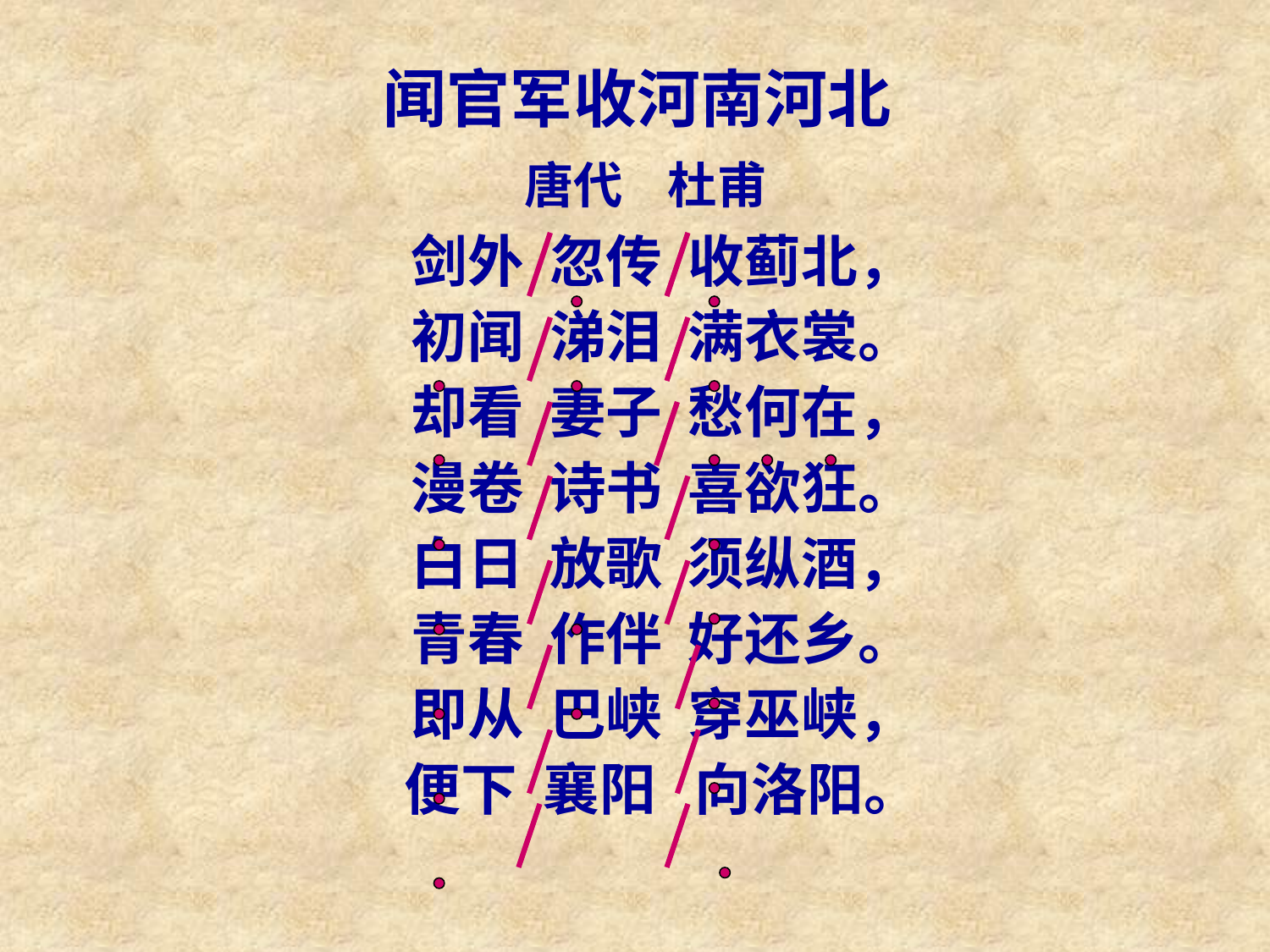

闻官军收河南河北
唐代    杜甫

剑外  忽传  收蓟北，
初闻  涕泪  满衣裳。
却看  妻子  愁何在，
漫卷  诗书  喜欲狂。
白日  放歌  须纵酒，
青春  作伴  好还乡。
即从  巴峡  穿巫峡，
便下  襄阳   向洛阳。